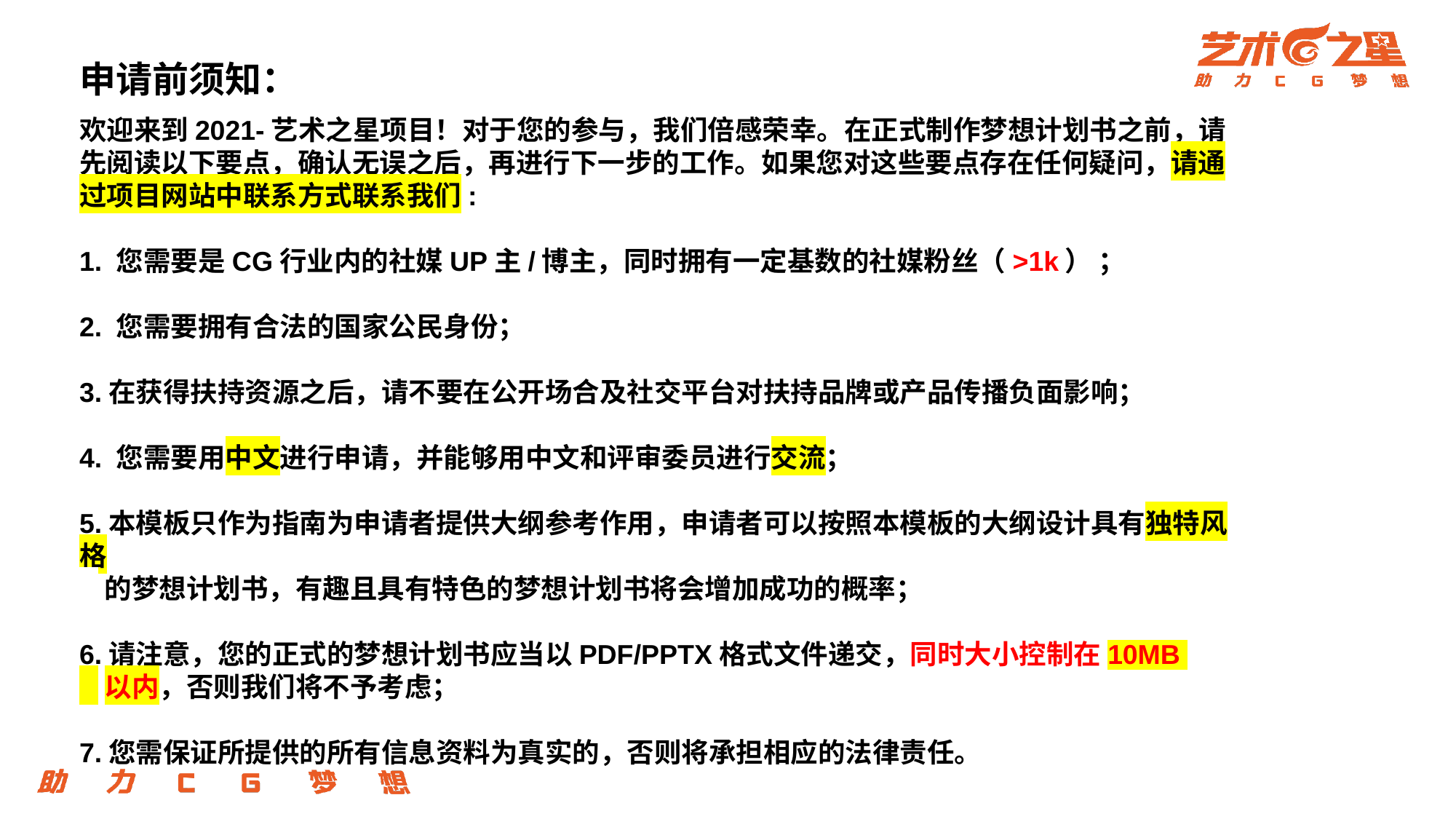

申请前须知：
欢迎来到2021-艺术之星项目！对于您的参与，我们倍感荣幸。在正式制作梦想计划书之前，请先阅读以下要点，确认无误之后，再进行下一步的工作。如果您对这些要点存在任何疑问，请通过项目网站中联系方式联系我们:

1. 您需要是CG行业内的社媒UP主/博主，同时拥有一定基数的社媒粉丝（>1k） ；

2. 您需要拥有合法的国家公民身份；

3.在获得扶持资源之后，请不要在公开场合及社交平台对扶持品牌或产品传播负面影响；

4. 您需要用中文进行申请，并能够用中文和评审委员进行交流；

5.本模板只作为指南为申请者提供大纲参考作用，申请者可以按照本模板的大纲设计具有独特风格
   的梦想计划书，有趣且具有特色的梦想计划书将会增加成功的概率；

6.请注意，您的正式的梦想计划书应当以PDF/PPTX格式文件递交，同时大小控制在10MB
   以内，否则我们将不予考虑；

7.您需保证所提供的所有信息资料为真实的，否则将承担相应的法律责任。